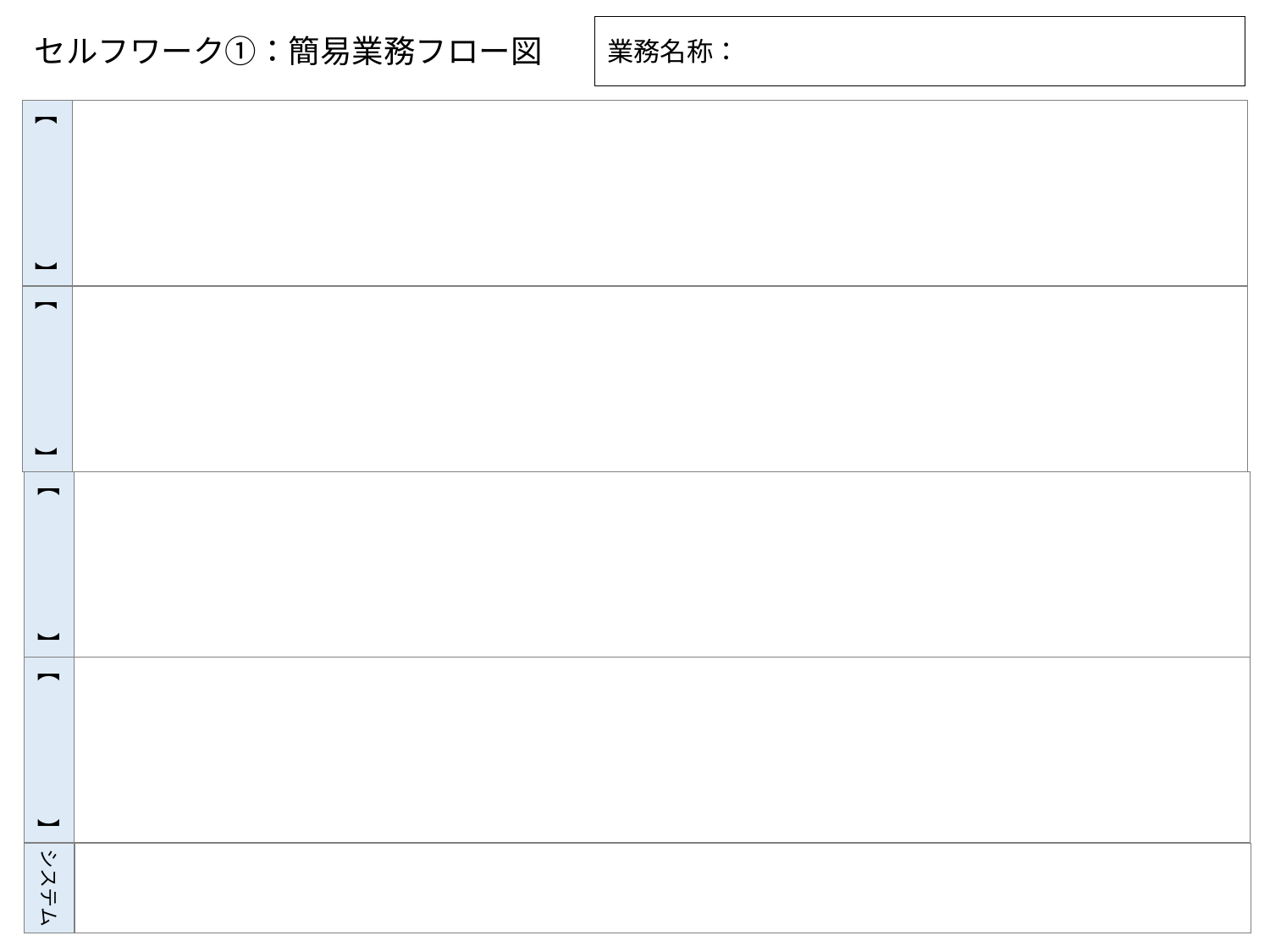

業務名称：
セルフワーク①：簡易業務フロー図
【　　　　　　】

【　　　　　　】

【　　　　　　】

【　　　　　　】

システム